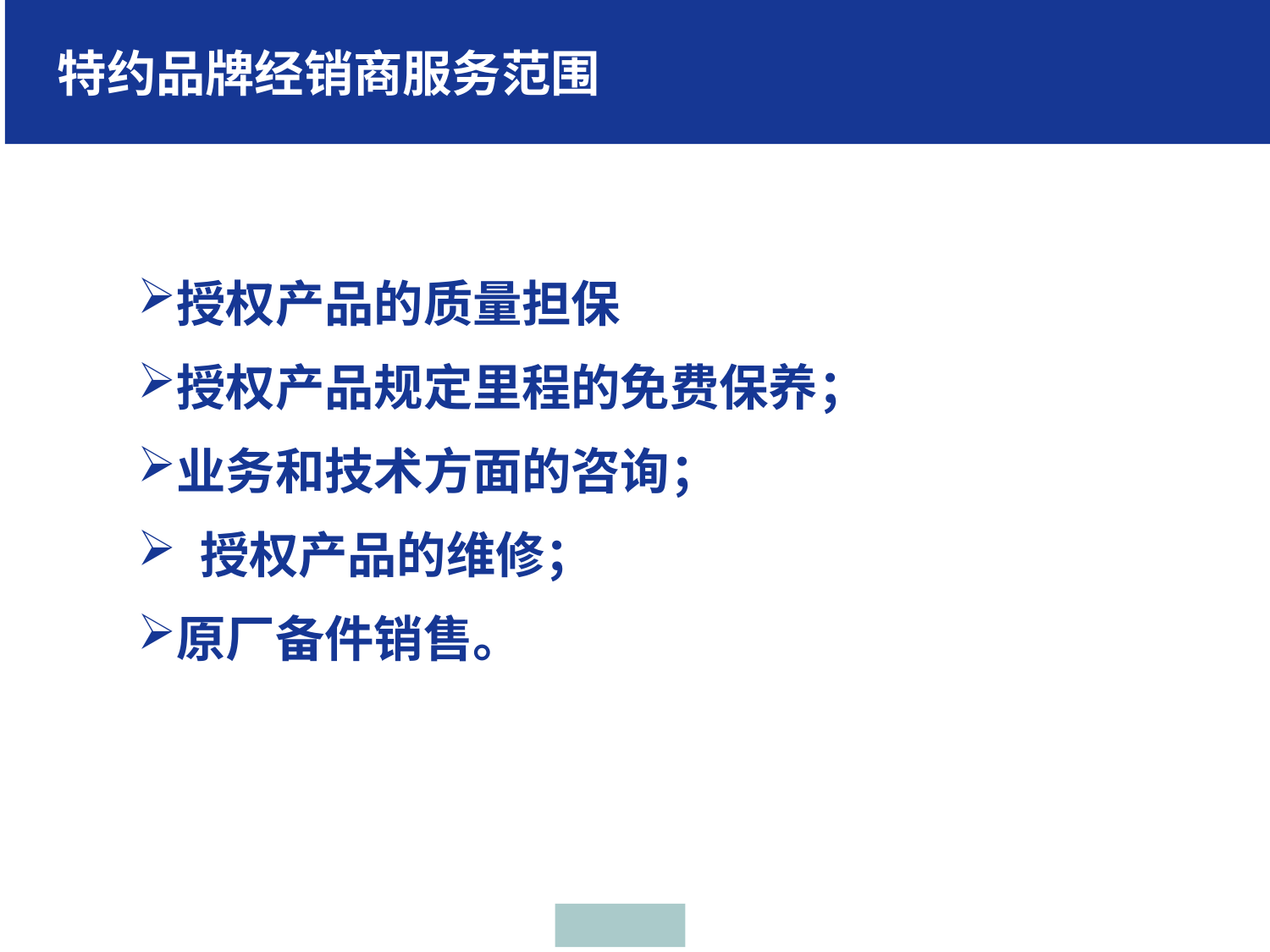

特约品牌经销商服务范围
授权产品的质量担保
授权产品规定里程的免费保养；
业务和技术方面的咨询；
 授权产品的维修；
原厂备件销售。

4